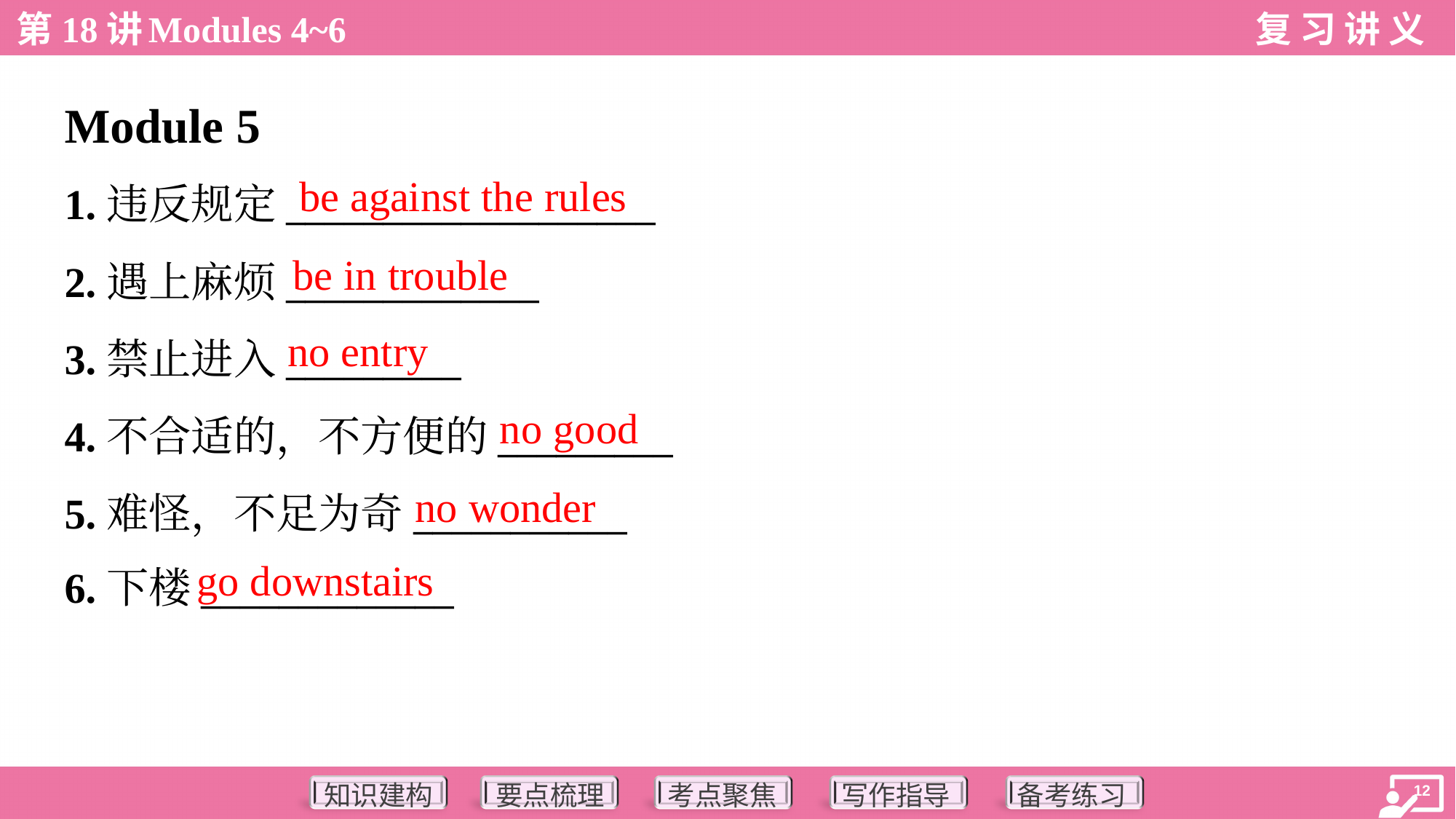

Module 5
be against the rules
1.违反规定___________________
2.遇上麻烦_____________
3.禁止进入_________
4.不合适的，不方便的_________
5.难怪，不足为奇___________
6.下楼_____________
be in trouble
no entry
no good
no wonder
go downstairs